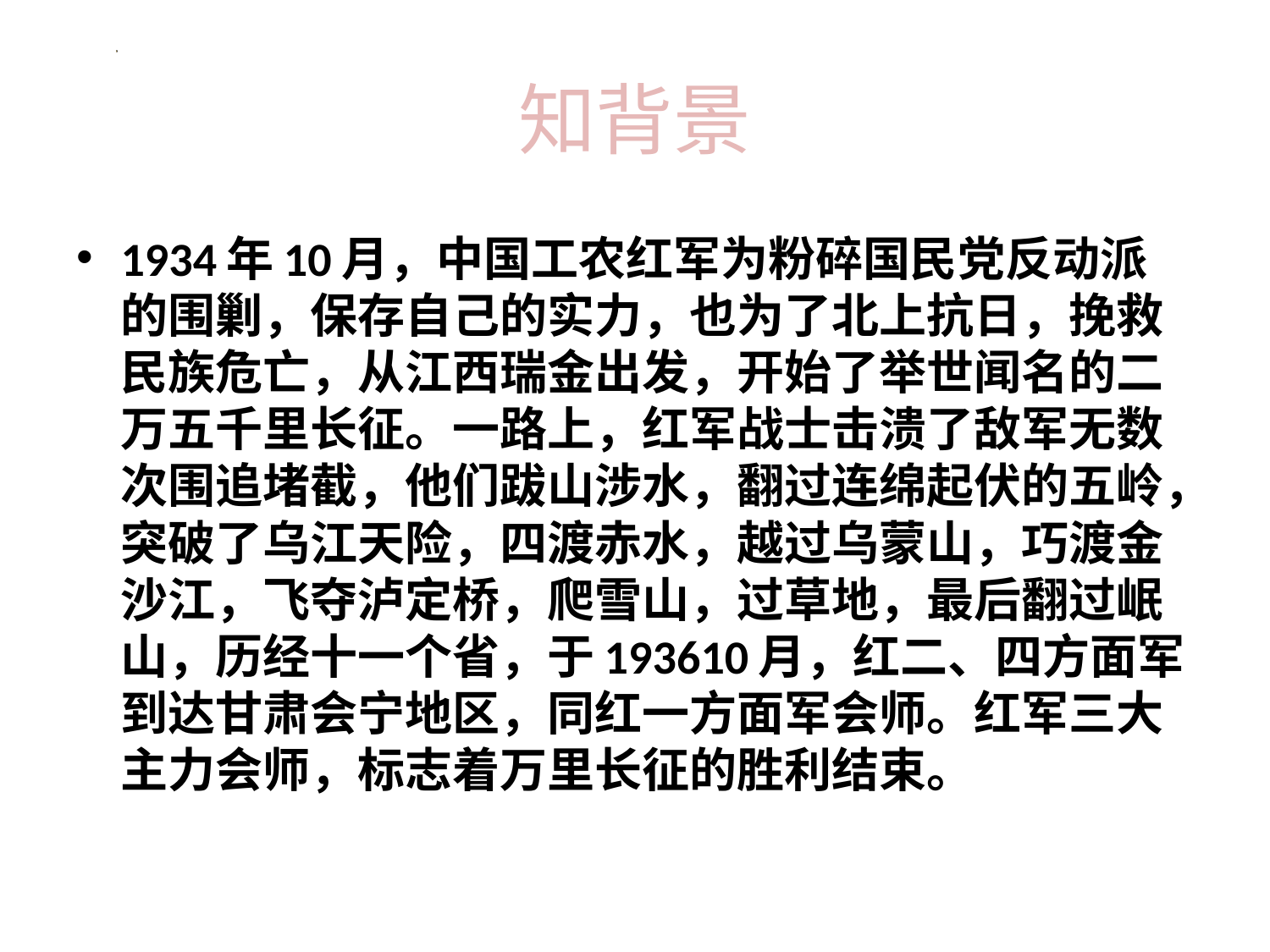

# 知背景
1934年10月，中国工农红军为粉碎国民党反动派的围剿，保存自己的实力，也为了北上抗日，挽救民族危亡，从江西瑞金出发，开始了举世闻名的二万五千里长征。一路上，红军战士击溃了敌军无数次围追堵截，他们跋山涉水，翻过连绵起伏的五岭，突破了乌江天险，四渡赤水，越过乌蒙山，巧渡金沙江，飞夺泸定桥，爬雪山，过草地，最后翻过岷山，历经十一个省，于193610月，红二、四方面军到达甘肃会宁地区，同红一方面军会师。红军三大主力会师，标志着万里长征的胜利结束。